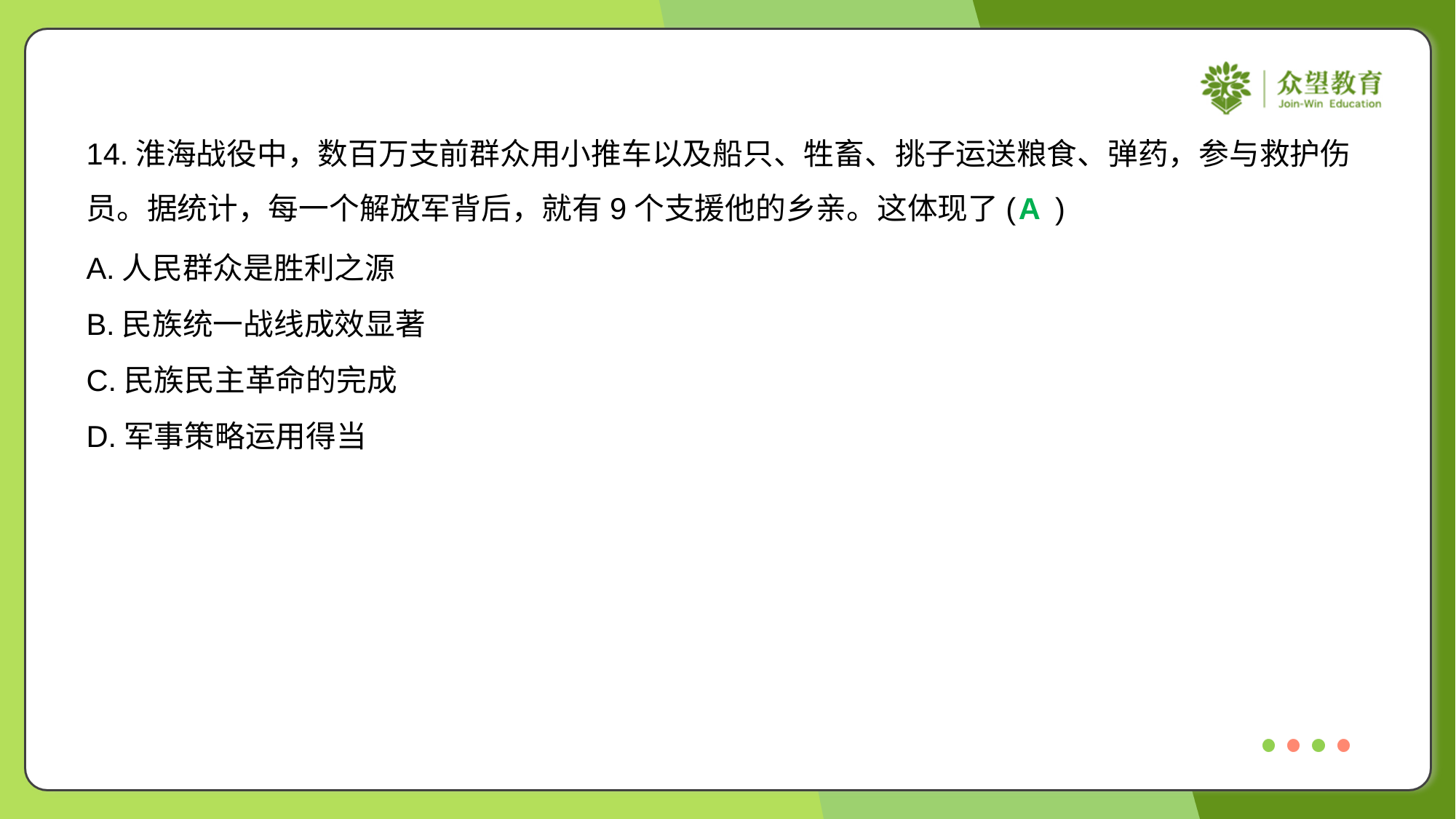

14.淮海战役中，数百万支前群众用小推车以及船只、牲畜、挑子运送粮食、弹药，参与救护伤
员。据统计，每一个解放军背后，就有9个支援他的乡亲。这体现了(     )
A
A.人民群众是胜利之源
B.民族统一战线成效显著
C.民族民主革命的完成
D.军事策略运用得当